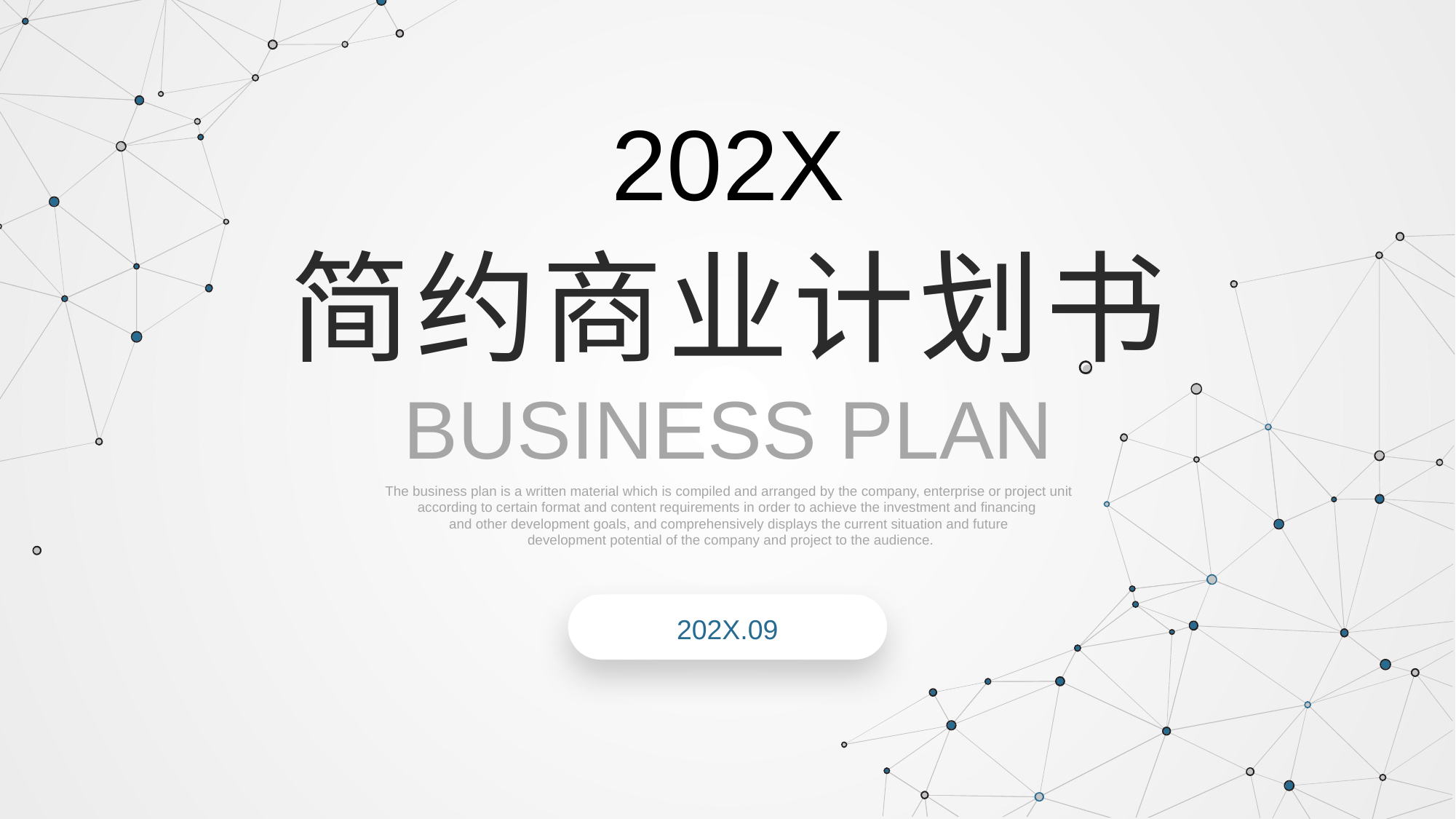

202X

简约商业计划书

BUSINESS PLAN

The business plan is a written material which is compiled and arranged by the company, enterprise or project unit according to certain format and content requirements in order to achieve the investment and financing
and other development goals, and comprehensively displays the current situation and future
 development potential of the company and project to the audience.

202X.09